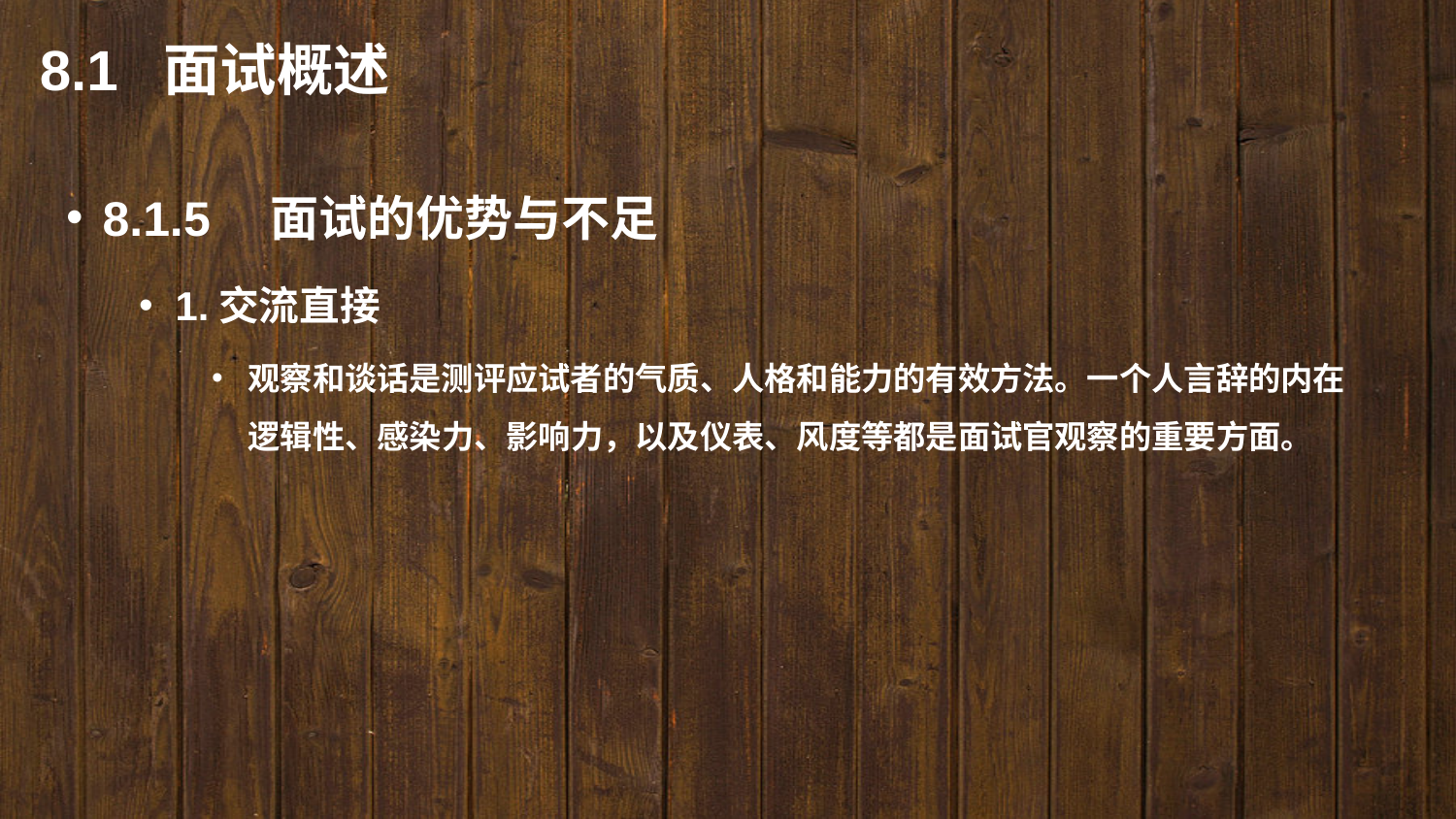

8.1  面试概述
8.1.5　面试的优势与不足
1.交流直接
观察和谈话是测评应试者的气质、人格和能力的有效方法。一个人言辞的内在逻辑性、感染力、影响力，以及仪表、风度等都是面试官观察的重要方面。